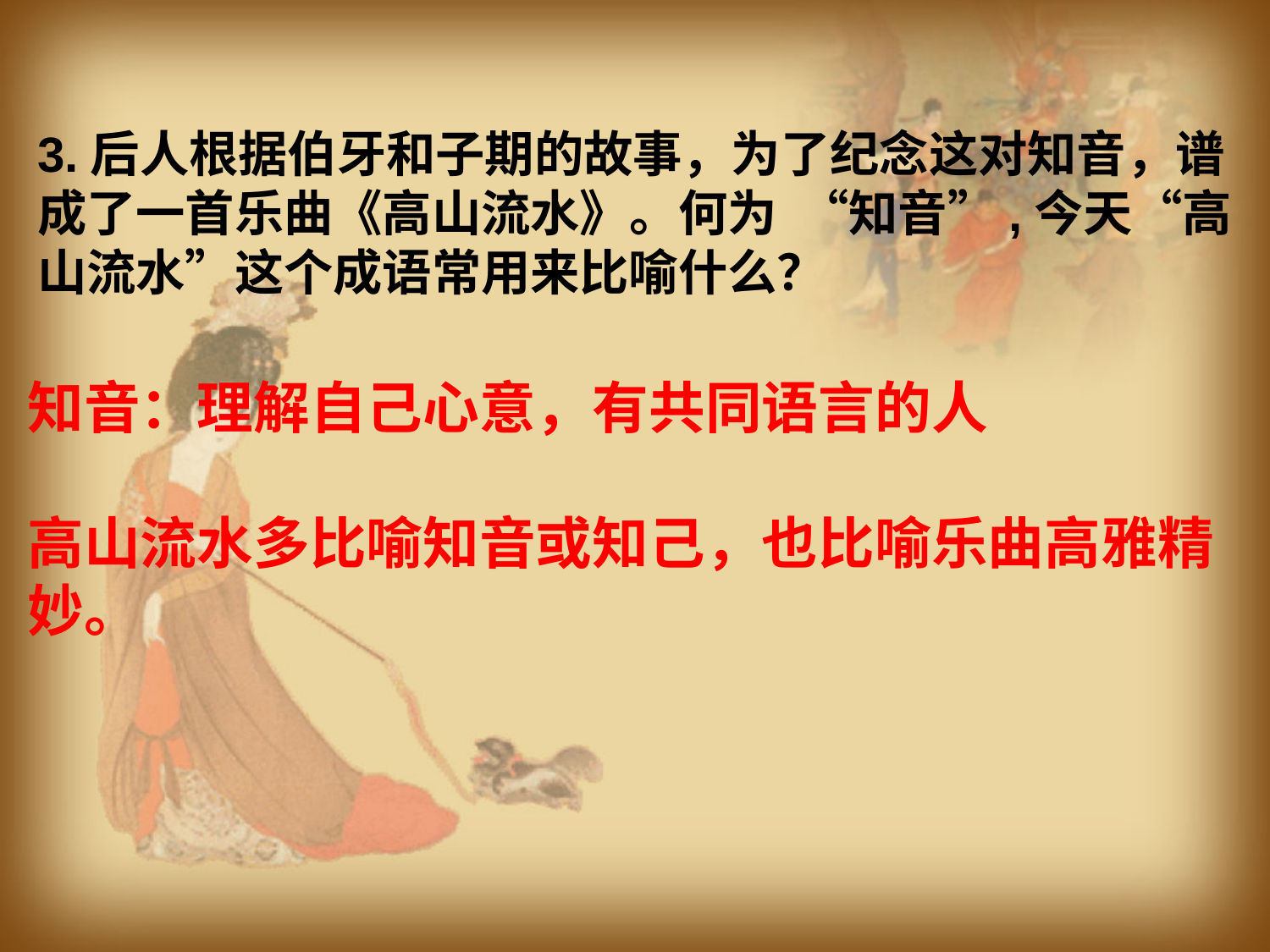

3.后人根据伯牙和子期的故事，为了纪念这对知音，谱成了一首乐曲《高山流水》。何为  “知音”,今天“高山流水”这个成语常用来比喻什么？
知音：理解自己心意，有共同语言的人

高山流水多比喻知音或知己，也比喻乐曲高雅精妙。